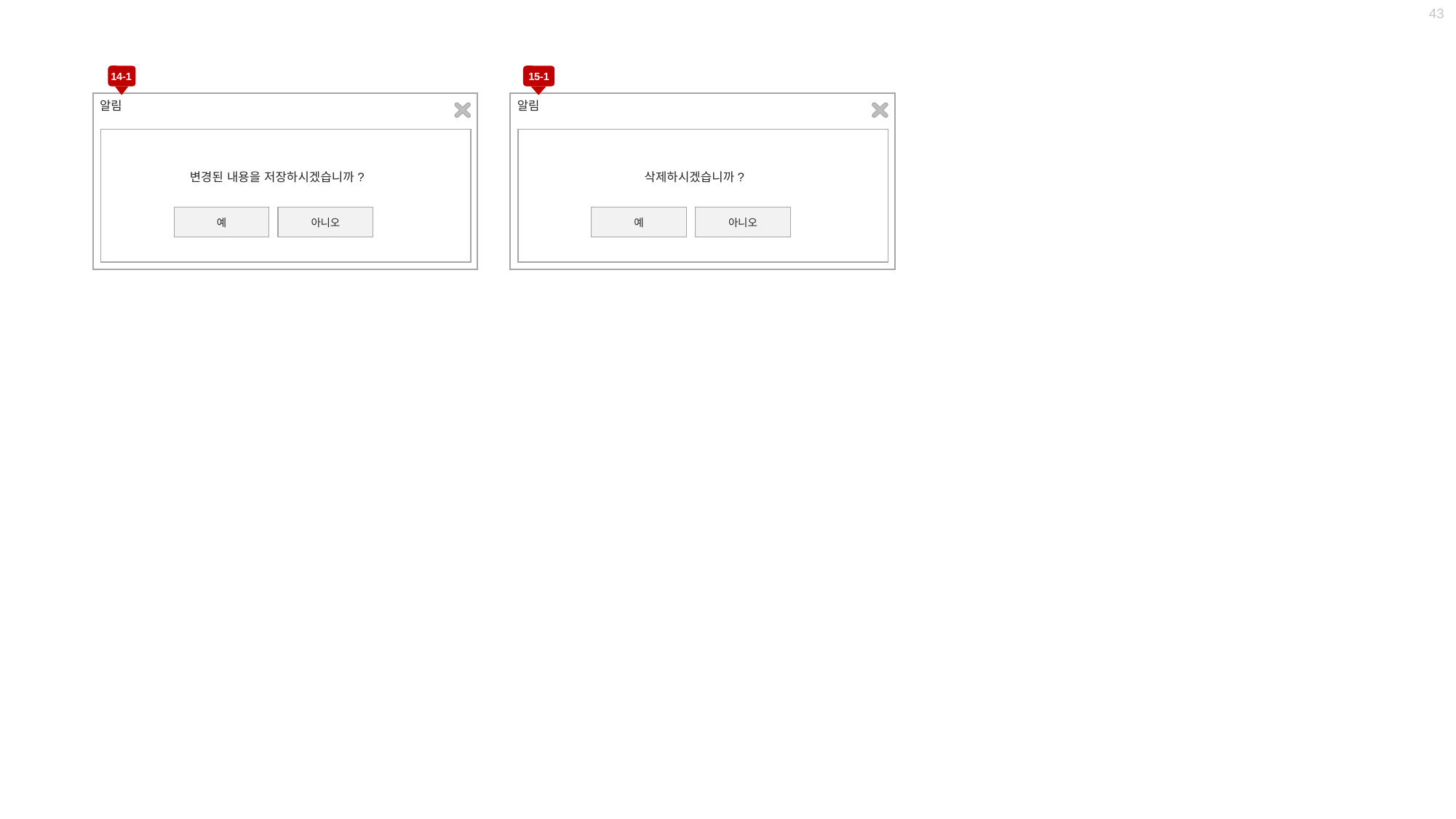

43
14-1

15-1

알림
알림

변경된 내용을 저장하시겠습니까?
삭제하시겠습니까?
아니오
아니오
예
예